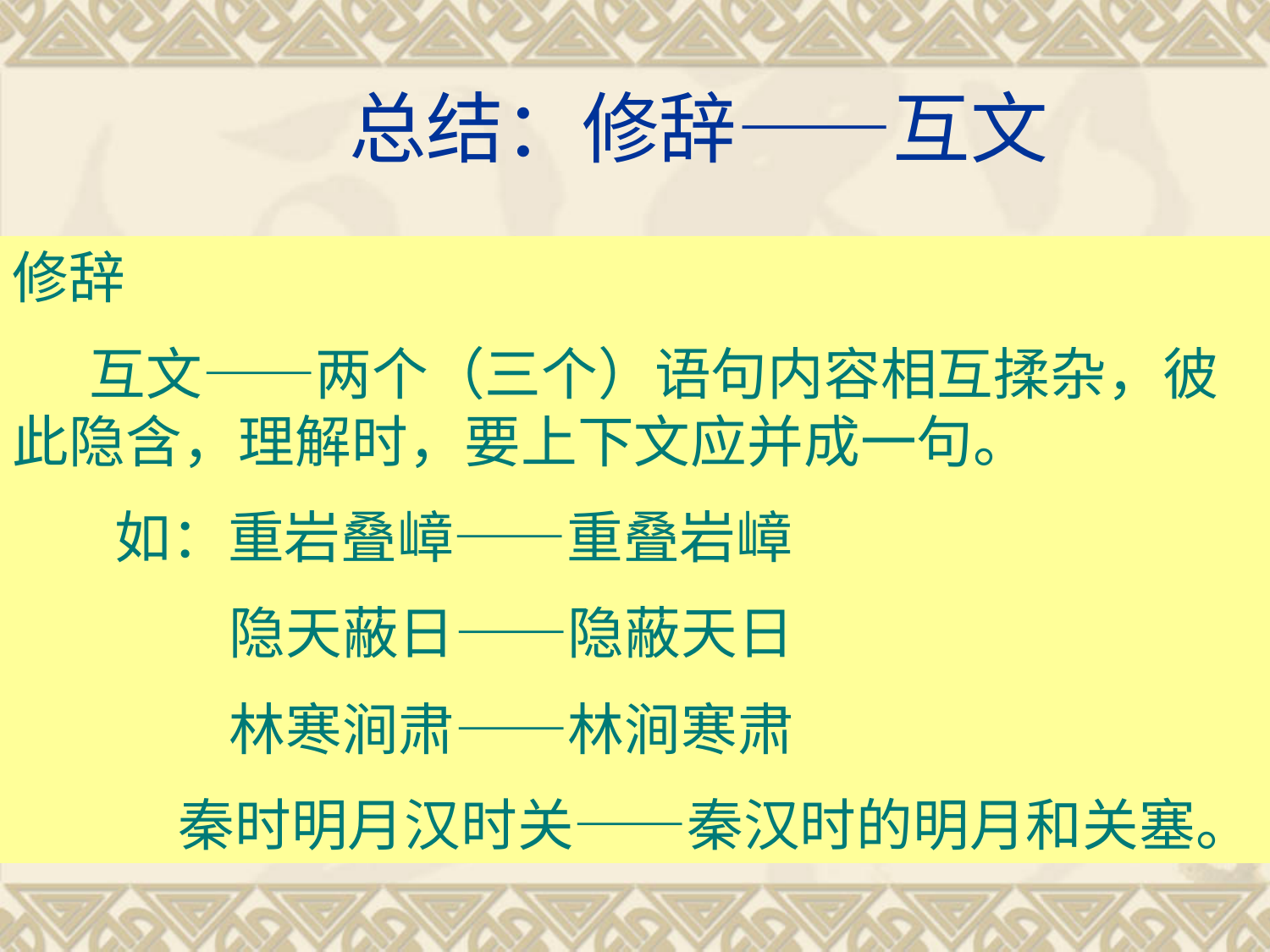

# 总结：修辞——互文
修辞
     互文——两个（三个）语句内容相互揉杂，彼此隐含，理解时，要上下文应并成一句。
       如：重岩叠嶂——重叠岩嶂
                隐天蔽日——隐蔽天日
                林寒涧肃——林涧寒肃
            秦时明月汉时关——秦汉时的明月和关塞。